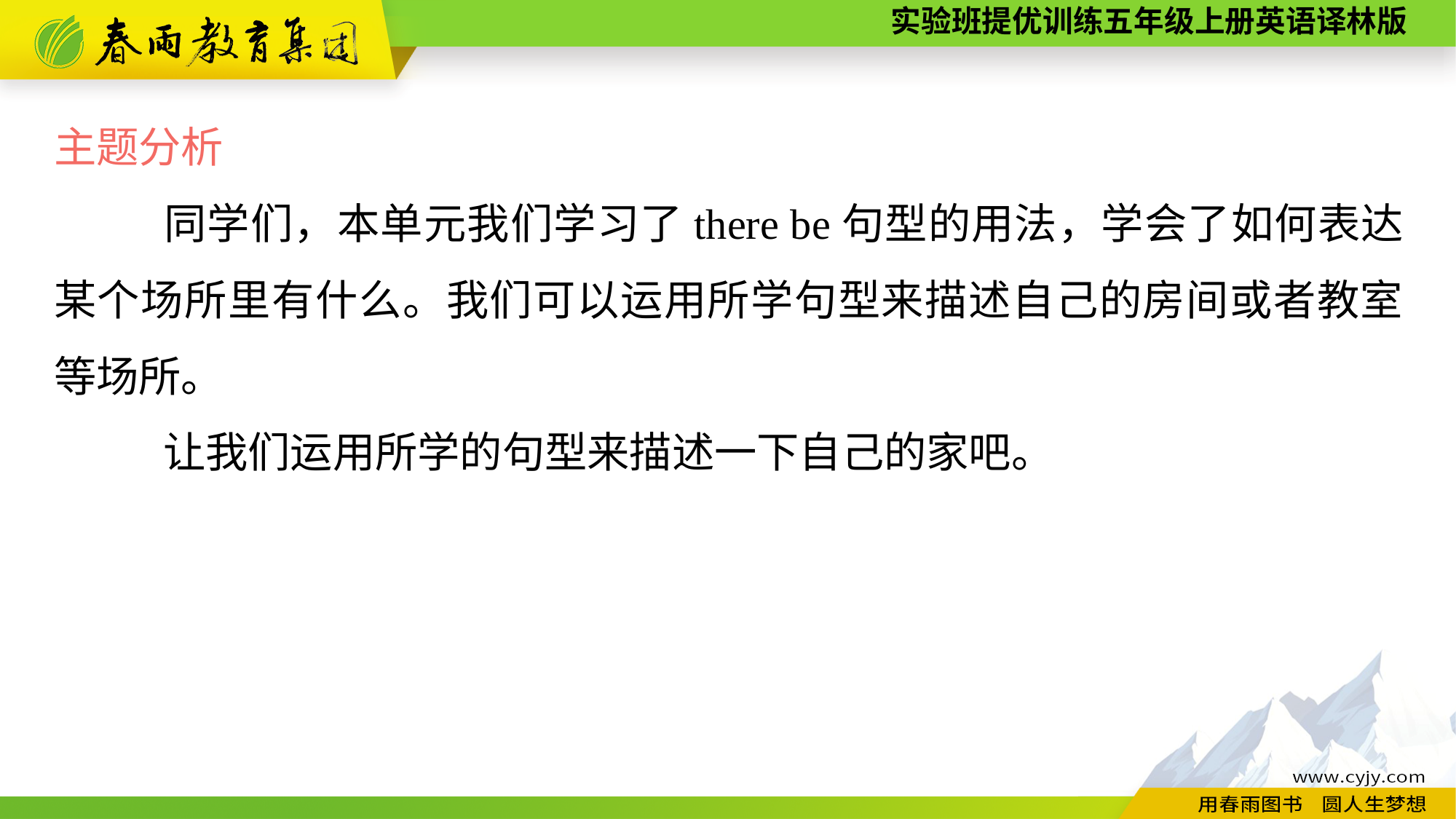

主题分析
	同学们，本单元我们学习了there be句型的用法，学会了如何表达某个场所里有什么。我们可以运用所学句型来描述自己的房间或者教室等场所。
	让我们运用所学的句型来描述一下自己的家吧。